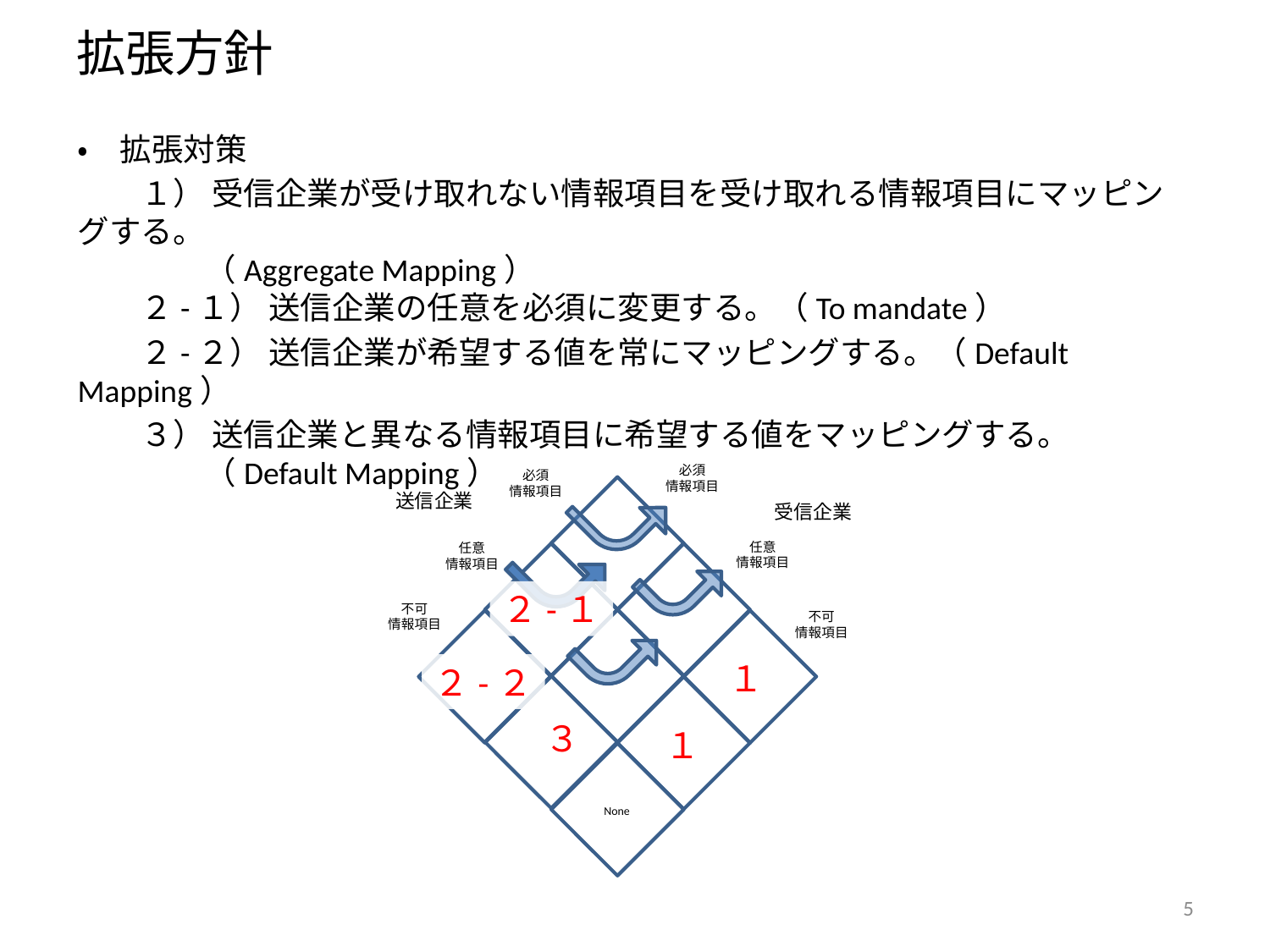

# 拡張方針
・　拡張対策
　　１） 受信企業が受け取れない情報項目を受け取れる情報項目にマッピングする。
　　　　（Aggregate Mapping）
　　２-１） 送信企業の任意を必須に変更する。（To mandate）
　　２-２） 送信企業が希望する値を常にマッピングする。（Default Mapping）
　　３） 送信企業と異なる情報項目に希望する値をマッピングする。
　　　　（Default Mapping）

必須
情報項目
必須
情報項目

任意
情報項目
任意
情報項目

２-１
不可
情報項目
不可
情報項目

１
２-２

３
１

None
送信企業
受信企業
5